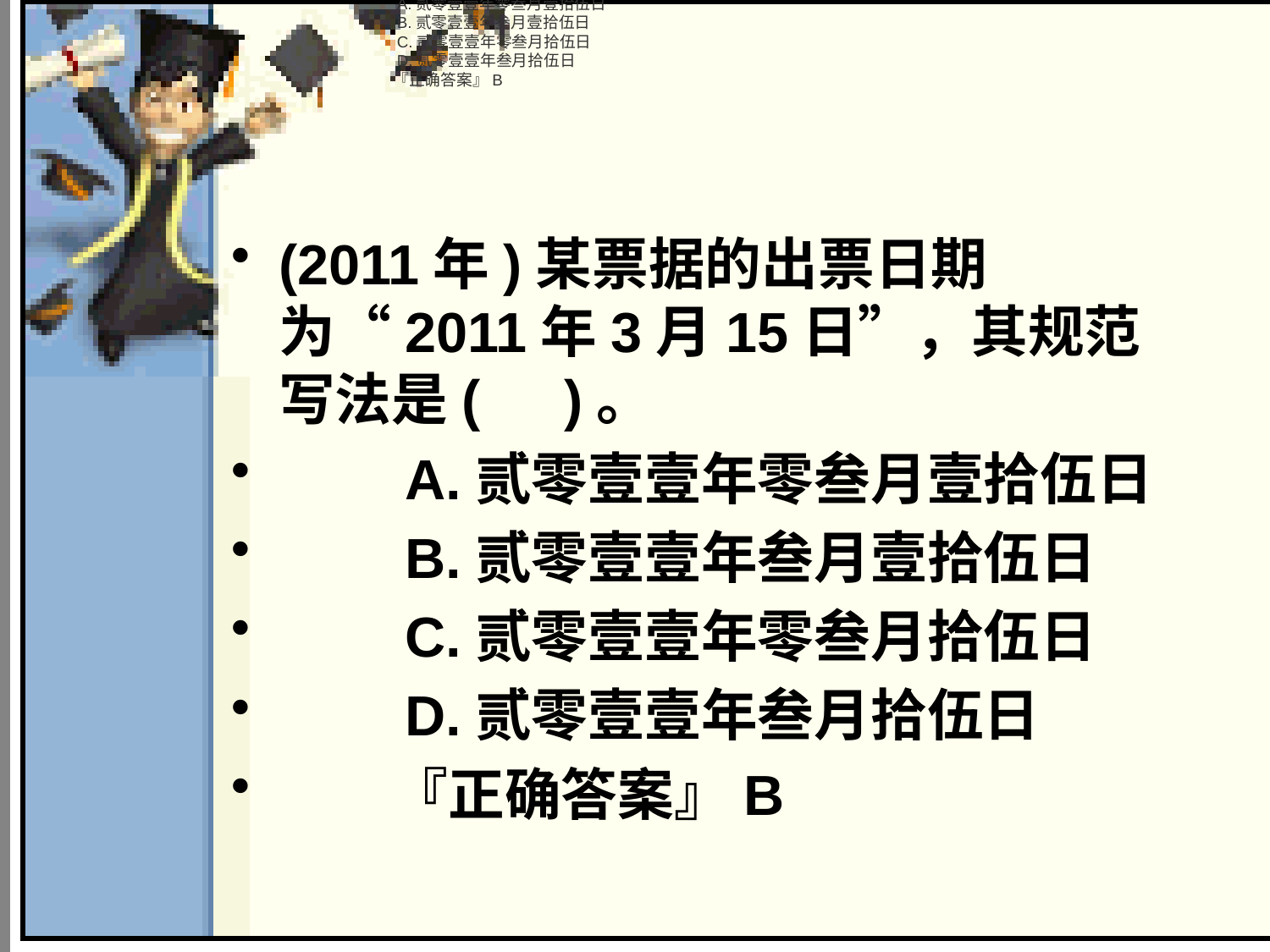

(2011年)某票据的出票日期为“2011年3月15日”，其规范写法是(　)。
　　A.贰零壹壹年零叁月壹拾伍日
　　B.贰零壹壹年叁月壹拾伍日
　　C.贰零壹壹年零叁月拾伍日
　　D.贰零壹壹年叁月拾伍日
　　『正确答案』B
#
(2011年)某票据的出票日期为“2011年3月15日”，其规范写法是(　)。
　　A.贰零壹壹年零叁月壹拾伍日
　　B.贰零壹壹年叁月壹拾伍日
　　C.贰零壹壹年零叁月拾伍日
　　D.贰零壹壹年叁月拾伍日
　　『正确答案』B